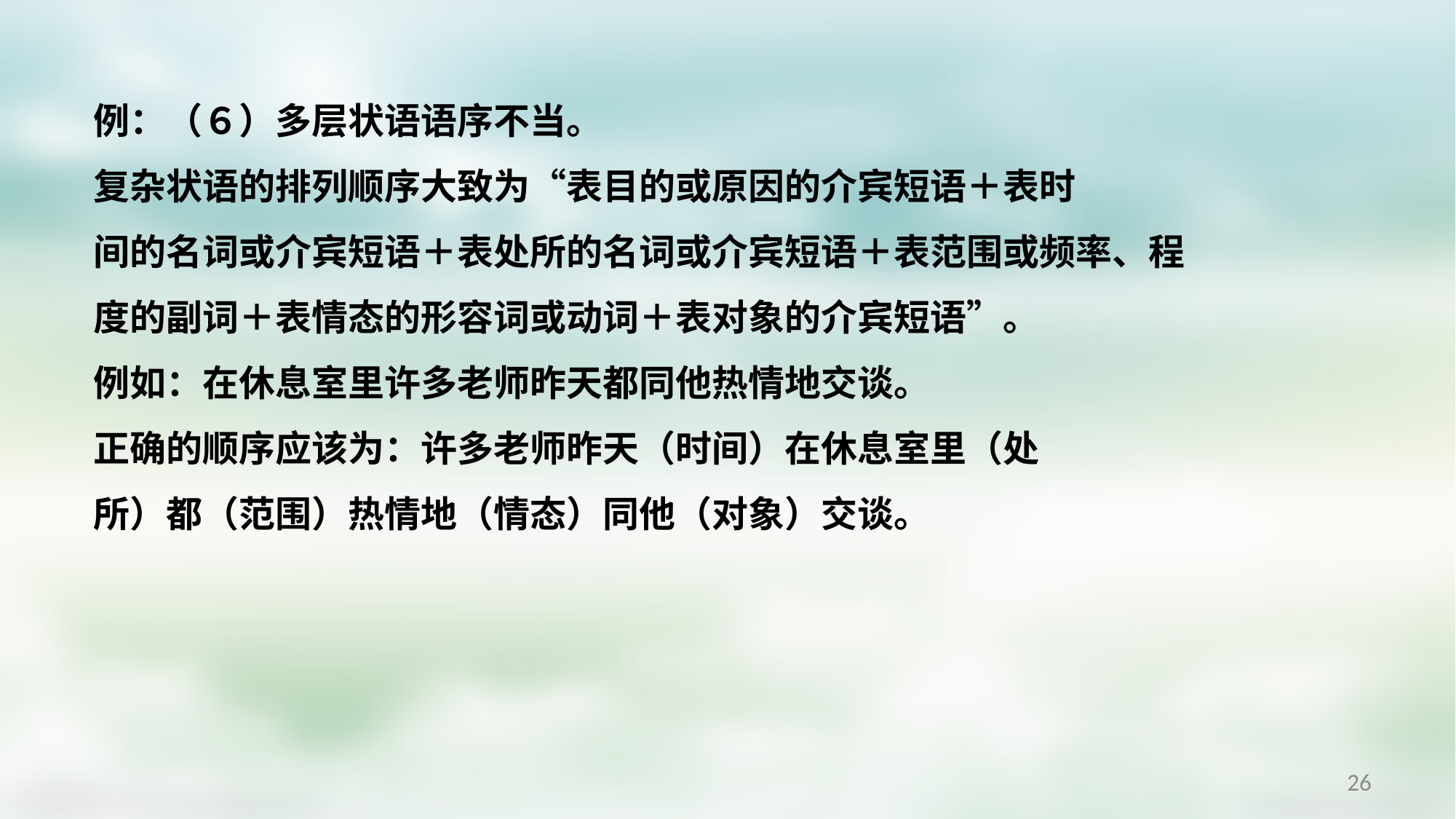

例：（６）多层状语语序不当。
复杂状语的排列顺序大致为“表目的或原因的介宾短语＋表时
间的名词或介宾短语＋表处所的名词或介宾短语＋表范围或频率、程
度的副词＋表情态的形容词或动词＋表对象的介宾短语”。
例如：在休息室里许多老师昨天都同他热情地交谈。
正确的顺序应该为：许多老师昨天（时间）在休息室里（处
所）都（范围）热情地（情态）同他（对象）交谈。
26